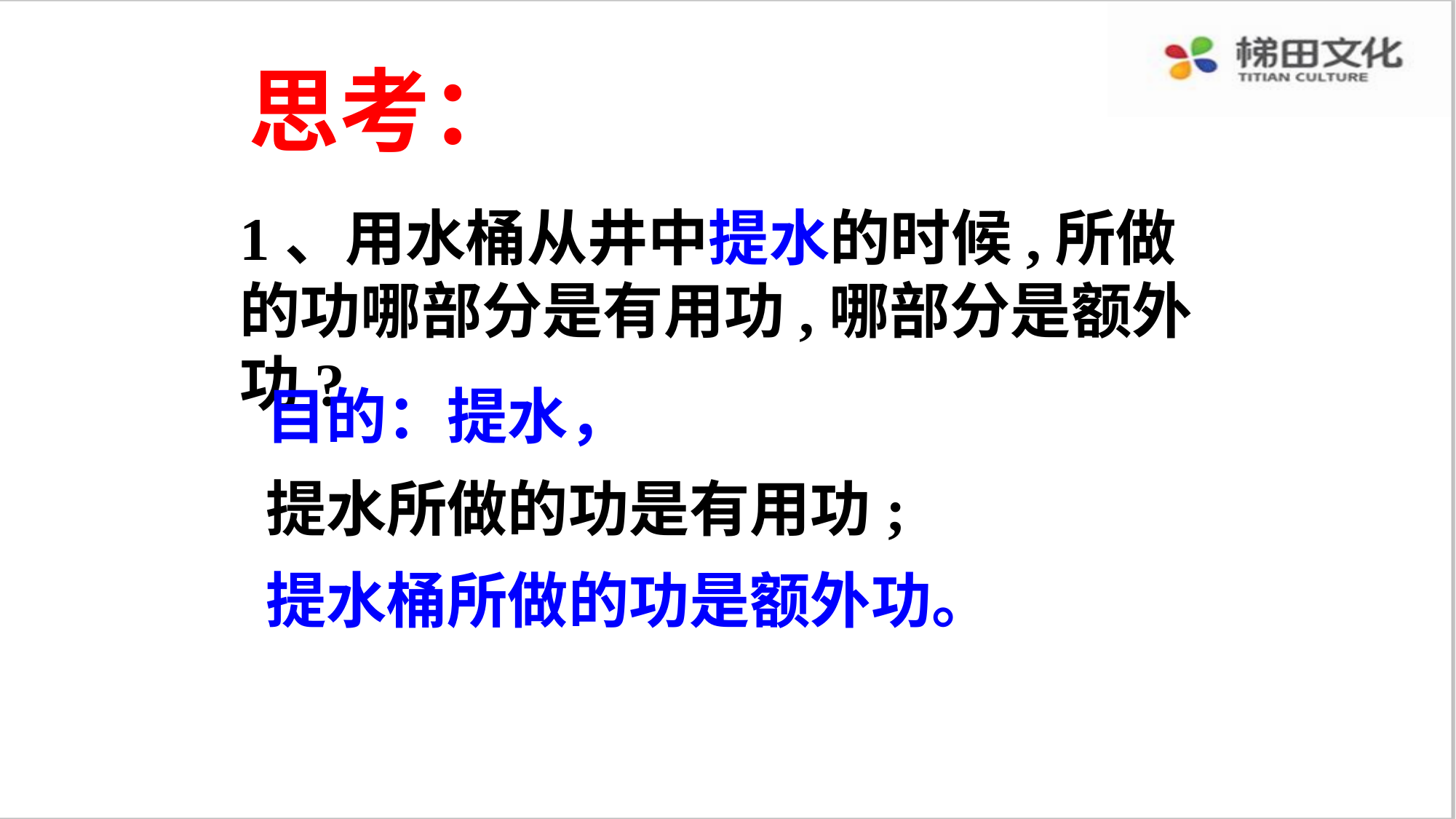

思考：

1、用水桶从井中提水的时候,所做的功哪部分是有用功,哪部分是额外功?
目的：提水，
提水所做的功是有用功;
提水桶所做的功是额外功。